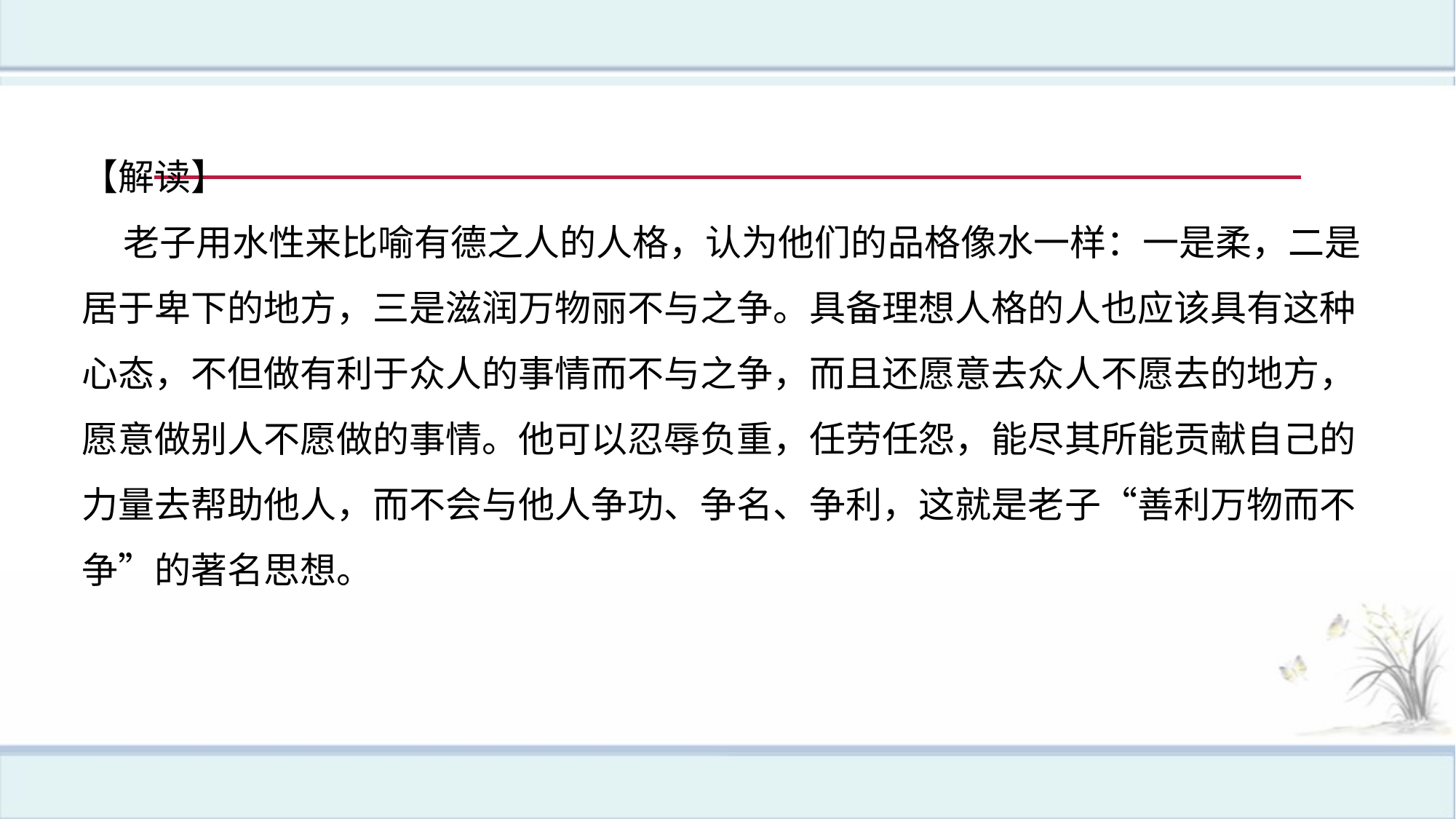

【解读】
    老子用水性来比喻有德之人的人格，认为他们的品格像水一样：一是柔，二是居于卑下的地方，三是滋润万物丽不与之争。具备理想人格的人也应该具有这种心态，不但做有利于众人的事情而不与之争，而且还愿意去众人不愿去的地方，愿意做别人不愿做的事情。他可以忍辱负重，任劳任怨，能尽其所能贡献自己的力量去帮助他人，而不会与他人争功、争名、争利，这就是老子“善利万物而不争”的著名思想。